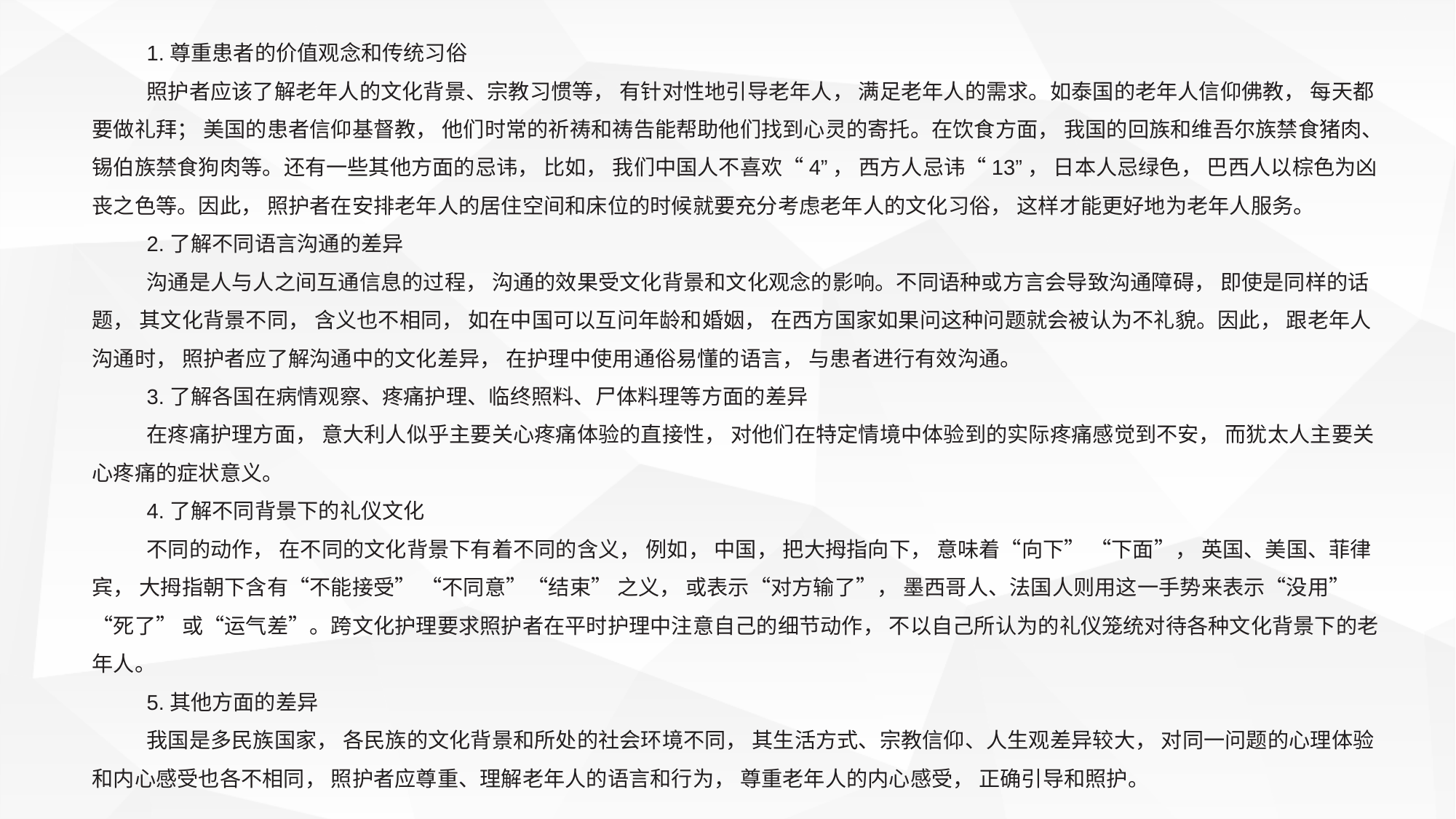

1.尊重患者的价值观念和传统习俗
照护者应该了解老年人的文化背景、宗教习惯等， 有针对性地引导老年人， 满足老年人的需求。如泰国的老年人信仰佛教， 每天都要做礼拜； 美国的患者信仰基督教， 他们时常的祈祷和祷告能帮助他们找到心灵的寄托。在饮食方面， 我国的回族和维吾尔族禁食猪肉、锡伯族禁食狗肉等。还有一些其他方面的忌讳， 比如， 我们中国人不喜欢“4”， 西方人忌讳“13”， 日本人忌绿色， 巴西人以棕色为凶丧之色等。因此， 照护者在安排老年人的居住空间和床位的时候就要充分考虑老年人的文化习俗， 这样才能更好地为老年人服务。
2.了解不同语言沟通的差异
沟通是人与人之间互通信息的过程， 沟通的效果受文化背景和文化观念的影响。不同语种或方言会导致沟通障碍， 即使是同样的话题， 其文化背景不同， 含义也不相同， 如在中国可以互问年龄和婚姻， 在西方国家如果问这种问题就会被认为不礼貌。因此， 跟老年人沟通时， 照护者应了解沟通中的文化差异， 在护理中使用通俗易懂的语言， 与患者进行有效沟通。
3.了解各国在病情观察、疼痛护理、临终照料、尸体料理等方面的差异
在疼痛护理方面， 意大利人似乎主要关心疼痛体验的直接性， 对他们在特定情境中体验到的实际疼痛感觉到不安， 而犹太人主要关心疼痛的症状意义。
4.了解不同背景下的礼仪文化
不同的动作， 在不同的文化背景下有着不同的含义， 例如， 中国， 把大拇指向下， 意味着“向下” “下面”， 英国、美国、菲律宾， 大拇指朝下含有“不能接受” “不同意”“结束” 之义， 或表示“对方输了”， 墨西哥人、法国人则用这一手势来表示“没用” “死了” 或“运气差”。跨文化护理要求照护者在平时护理中注意自己的细节动作， 不以自己所认为的礼仪笼统对待各种文化背景下的老年人。
5.其他方面的差异
我国是多民族国家， 各民族的文化背景和所处的社会环境不同， 其生活方式、宗教信仰、人生观差异较大， 对同一问题的心理体验和内心感受也各不相同， 照护者应尊重、理解老年人的语言和行为， 尊重老年人的内心感受， 正确引导和照护。